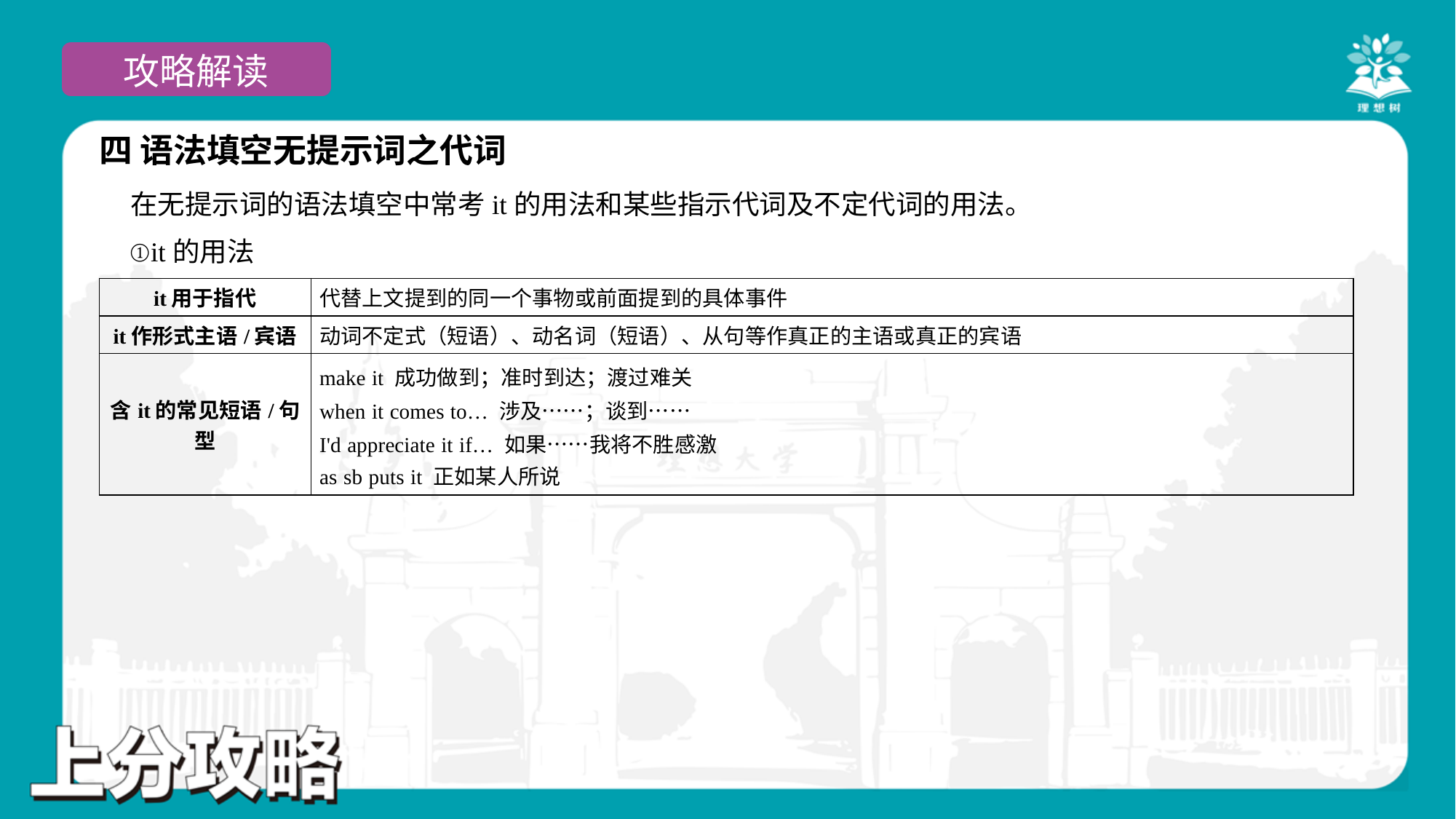

四 语法填空无提示词之代词
    在无提示词的语法填空中常考it的用法和某些指示代词及不定代词的用法。
    ①it的用法
| it用于指代 | 代替上文提到的同一个事物或前面提到的具体事件 |
| --- | --- |
| it作形式主语/宾语 | 动词不定式（短语）、动名词（短语）、从句等作真正的主语或真正的宾语 |
| 含it的常见短语/句型 | make it 成功做到；准时到达；渡过难关 when it comes to… 涉及……；谈到…… I'd appreciate it if… 如果……我将不胜感激 as sb puts it 正如某人所说 |